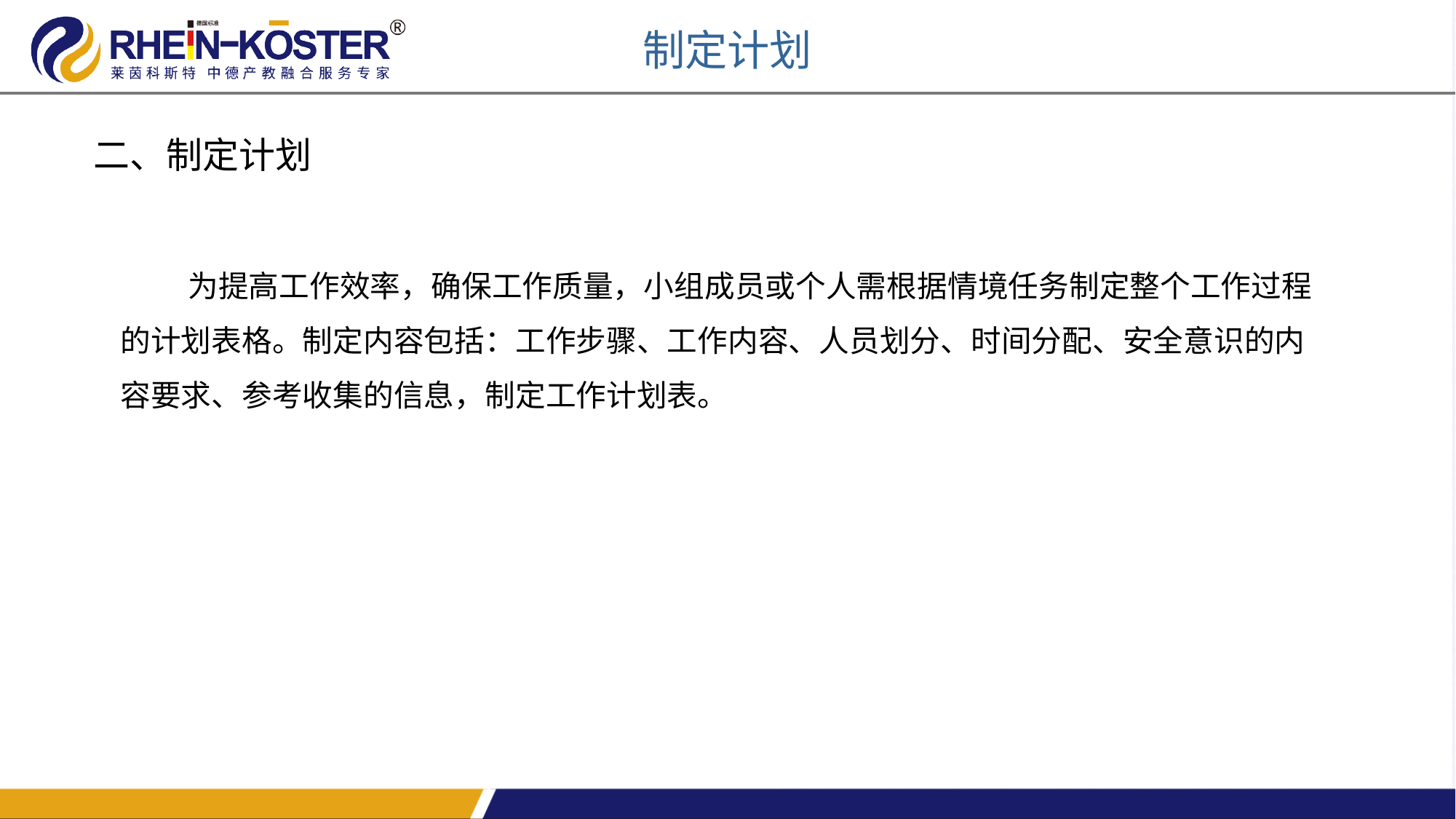

制定计划
二、制定计划
         为提高工作效率，确保工作质量，小组成员或个人需根据情境任务制定整个工作过程的计划表格。制定内容包括：工作步骤、工作内容、人员划分、时间分配、安全意识的内容要求、参考收集的信息，制定工作计划表。